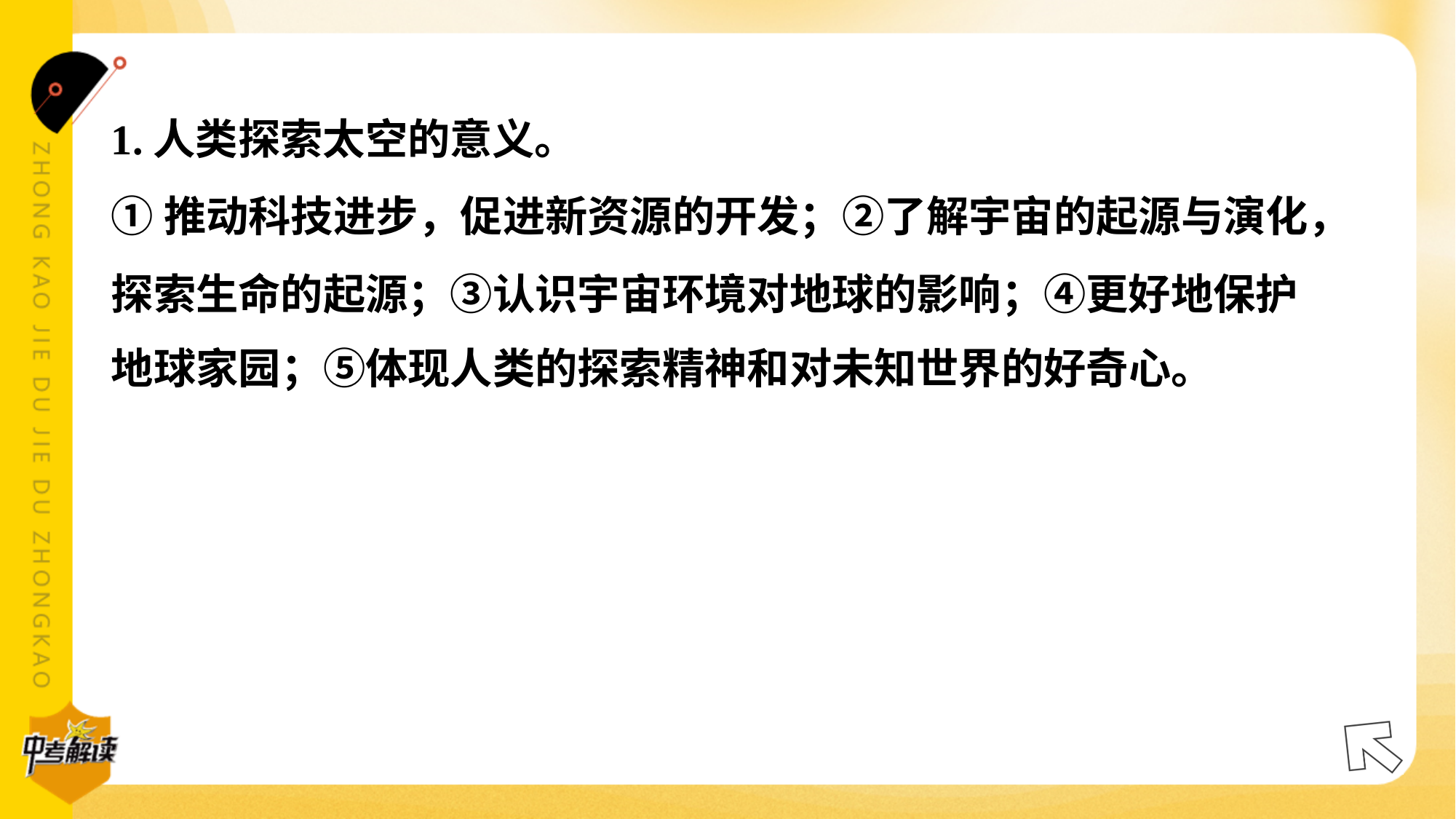

1.人类探索太空的意义。
①推动科技进步，促进新资源的开发；②了解宇宙的起源与演化，
探索生命的起源；③认识宇宙环境对地球的影响；④更好地保护
地球家园；⑤体现人类的探索精神和对未知世界的好奇心。